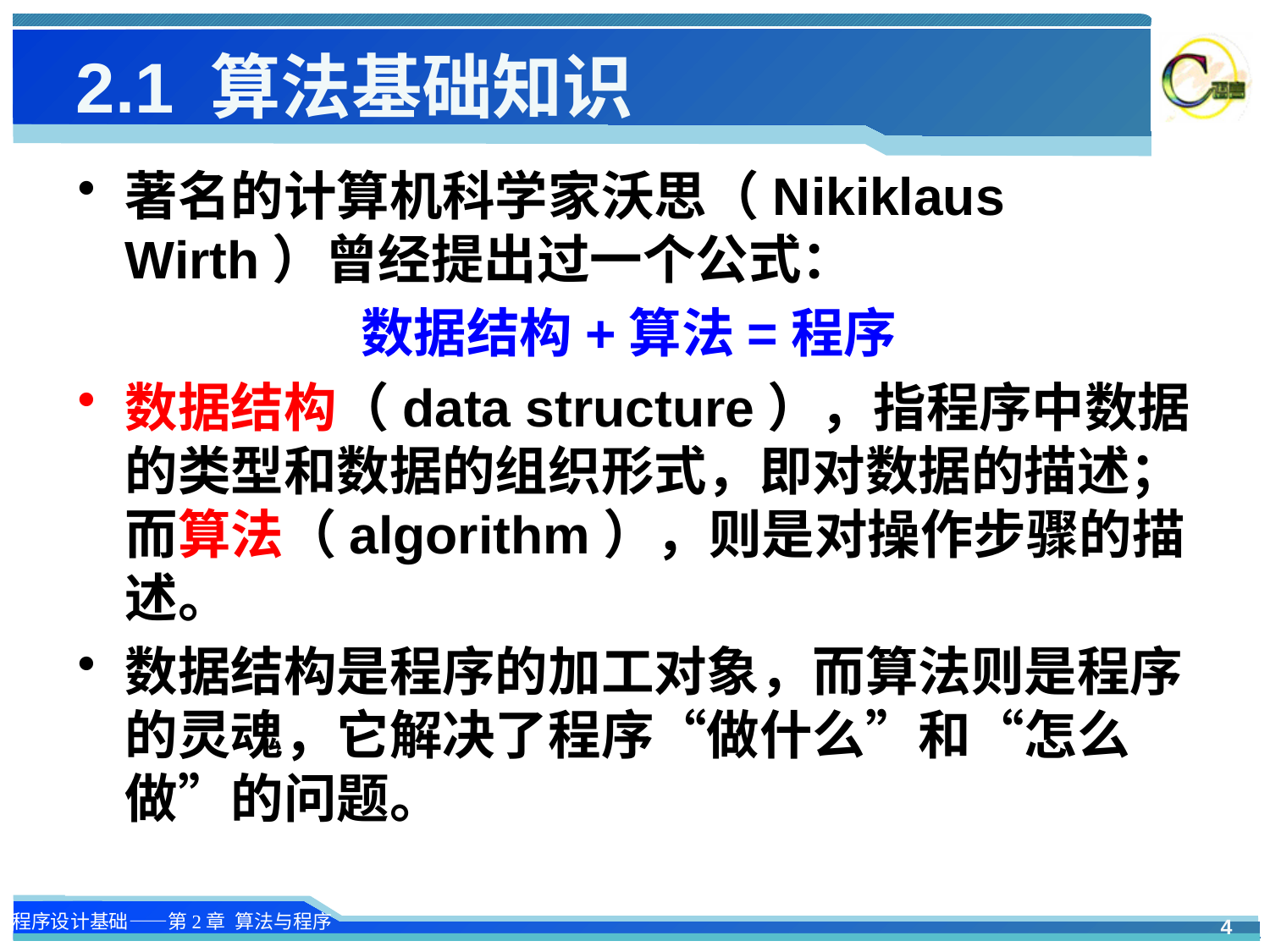

2.1 算法基础知识
著名的计算机科学家沃思（Nikiklaus Wirth）曾经提出过一个公式：
数据结构+算法=程序
数据结构（data structure），指程序中数据的类型和数据的组织形式，即对数据的描述；而算法（algorithm），则是对操作步骤的描述。
数据结构是程序的加工对象，而算法则是程序的灵魂，它解决了程序“做什么”和“怎么做”的问题。
4